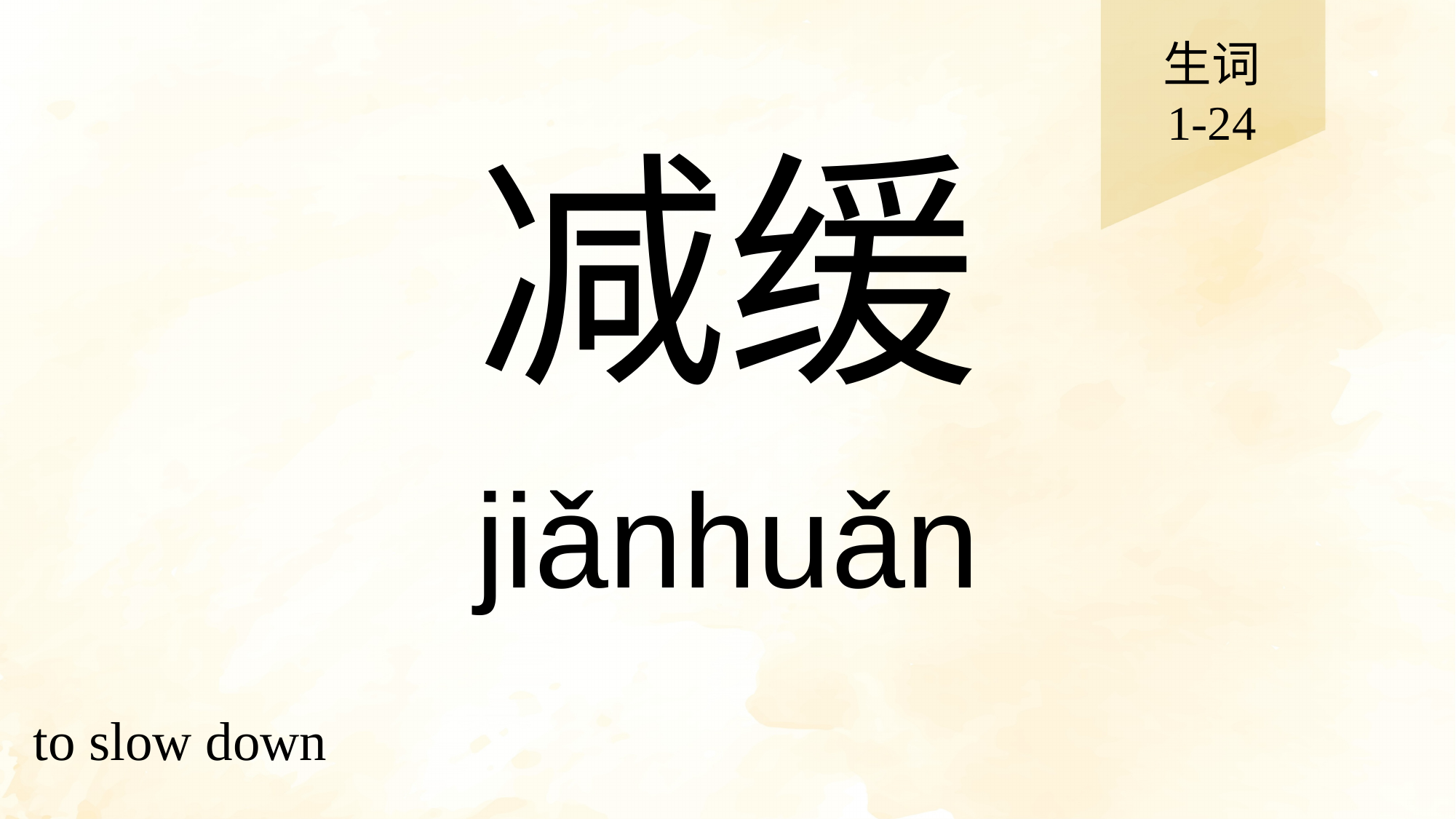

生词
1-24
# 减缓
jiǎnhuǎn
to slow down